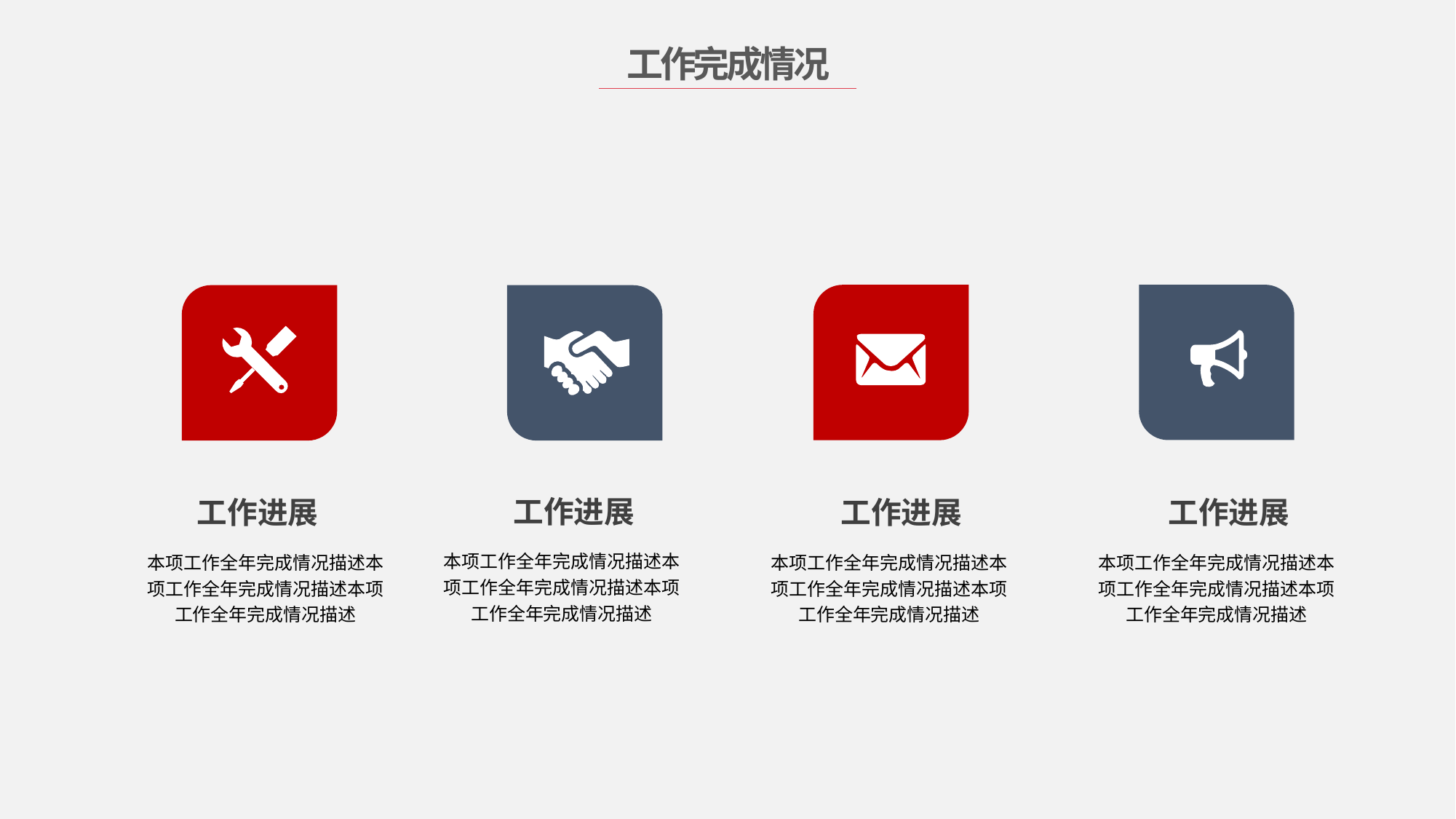

工作完成情况

工作进展
工作进展
工作进展
工作进展
本项工作全年完成情况描述本项工作全年完成情况描述本项工作全年完成情况描述
本项工作全年完成情况描述本项工作全年完成情况描述本项工作全年完成情况描述
本项工作全年完成情况描述本项工作全年完成情况描述本项工作全年完成情况描述
本项工作全年完成情况描述本项工作全年完成情况描述本项工作全年完成情况描述